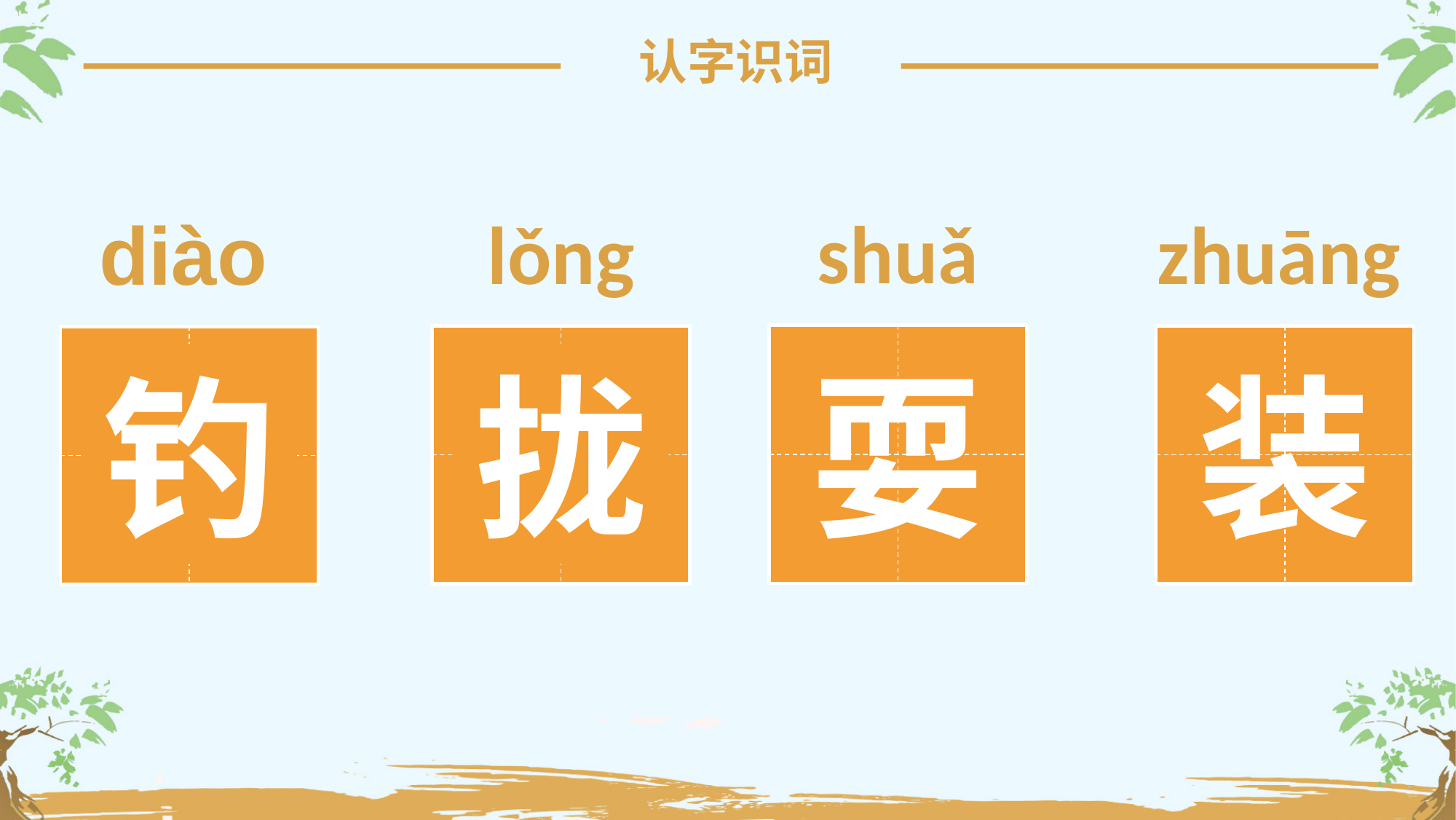

认字识词

shuǎ
lǒng
zhuāng
diào

耍
装
拢
钓